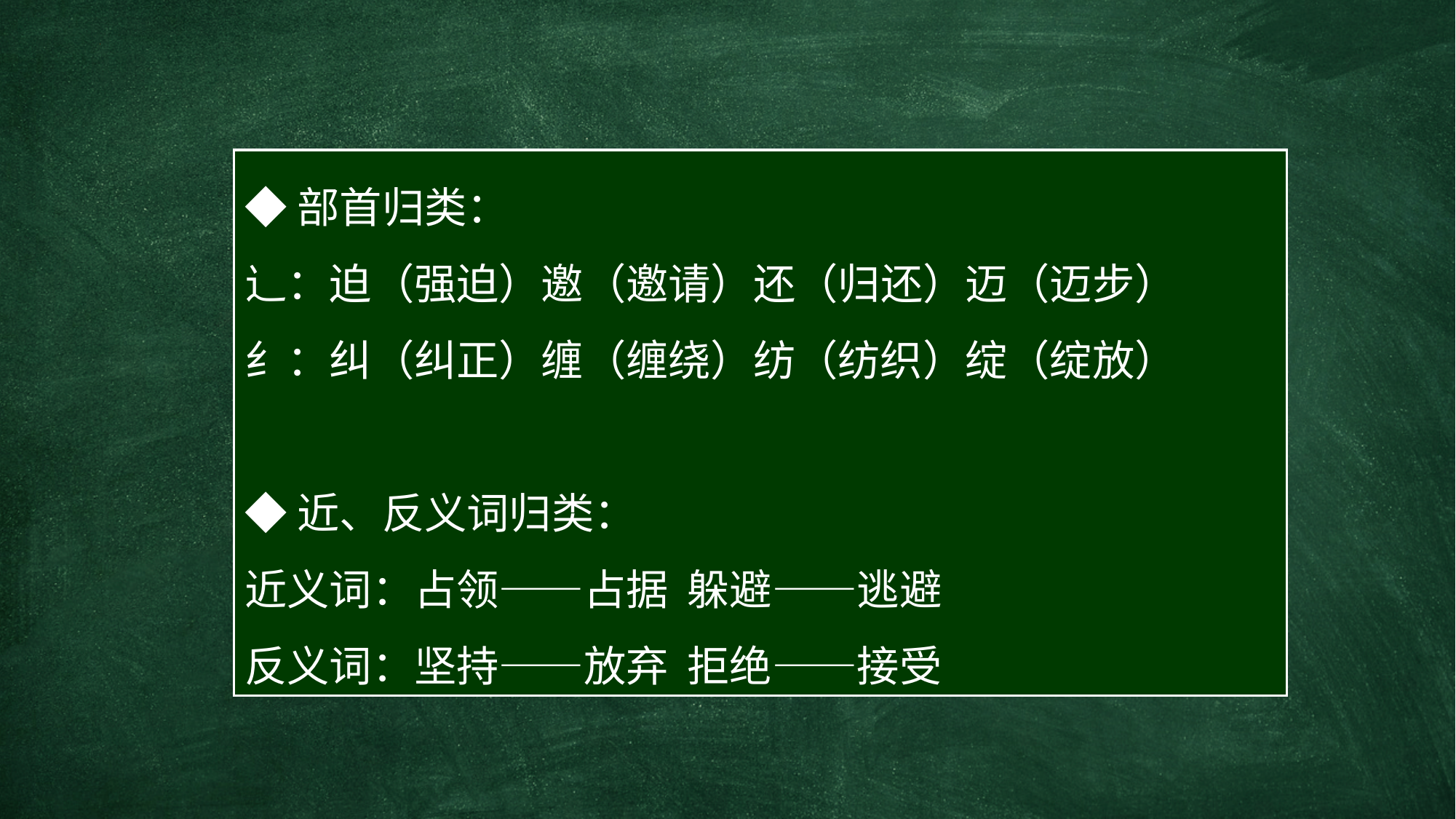

◆部首归类：
辶：迫（强迫）邀（邀请）还（归还）迈（迈步）
纟：纠（纠正）缠（缠绕）纺（纺织）绽（绽放）

◆近、反义词归类：
近义词：占领——占据  躲避——逃避
反义词：坚持——放弃  拒绝——接受